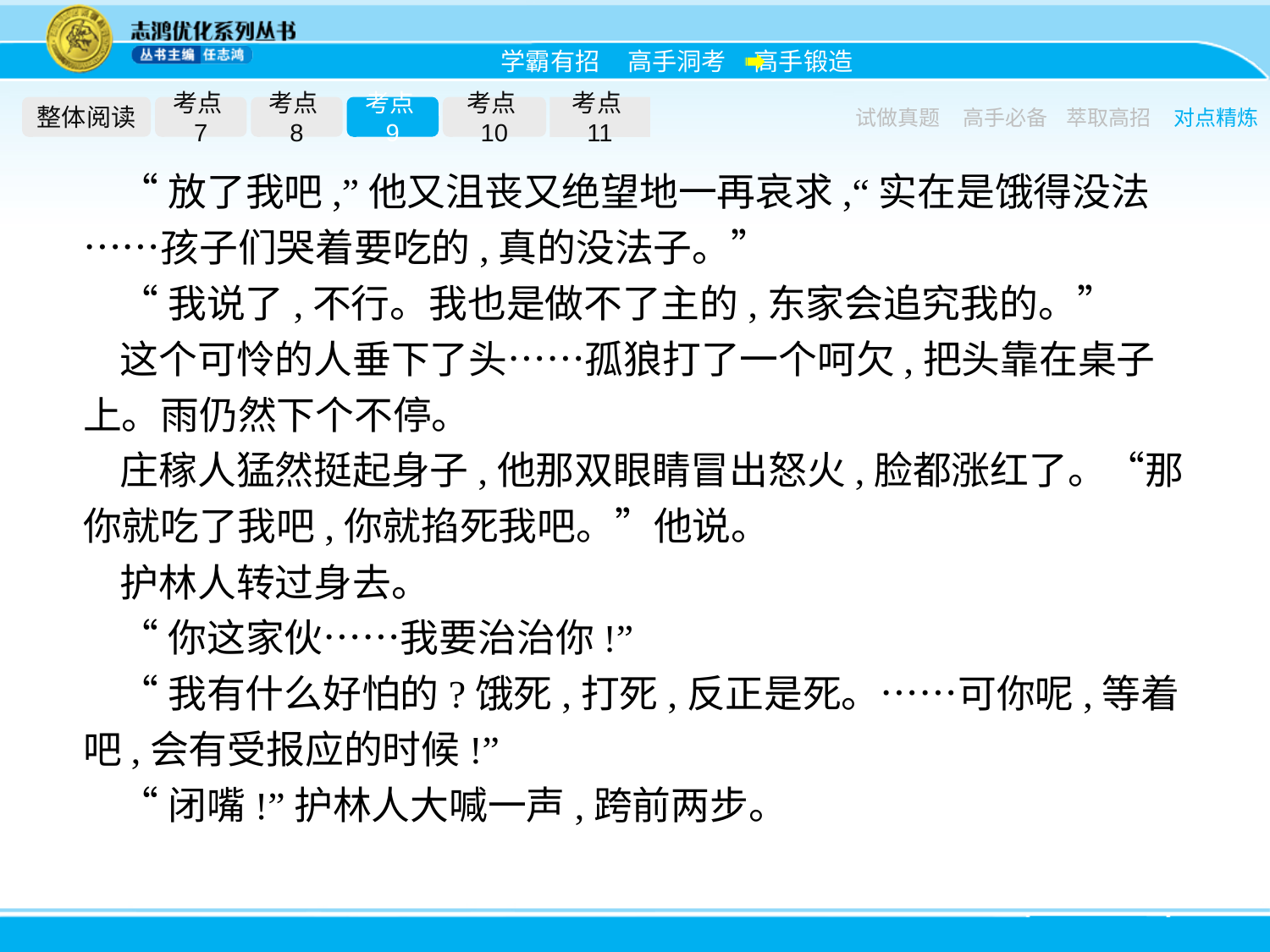

整体阅读
考点7
考点8
考点9
考点10
考点11
试做真题
高手必备
萃取高招
对点精炼
“放了我吧,”他又沮丧又绝望地一再哀求,“实在是饿得没法……孩子们哭着要吃的,真的没法子。”
“我说了,不行。我也是做不了主的,东家会追究我的。”
这个可怜的人垂下了头……孤狼打了一个呵欠,把头靠在桌子上。雨仍然下个不停。
庄稼人猛然挺起身子,他那双眼睛冒出怒火,脸都涨红了。“那你就吃了我吧,你就掐死我吧。”他说。
护林人转过身去。
“你这家伙……我要治治你!”
“我有什么好怕的?饿死,打死,反正是死。……可你呢,等着吧,会有受报应的时候!”
“闭嘴!”护林人大喊一声,跨前两步。